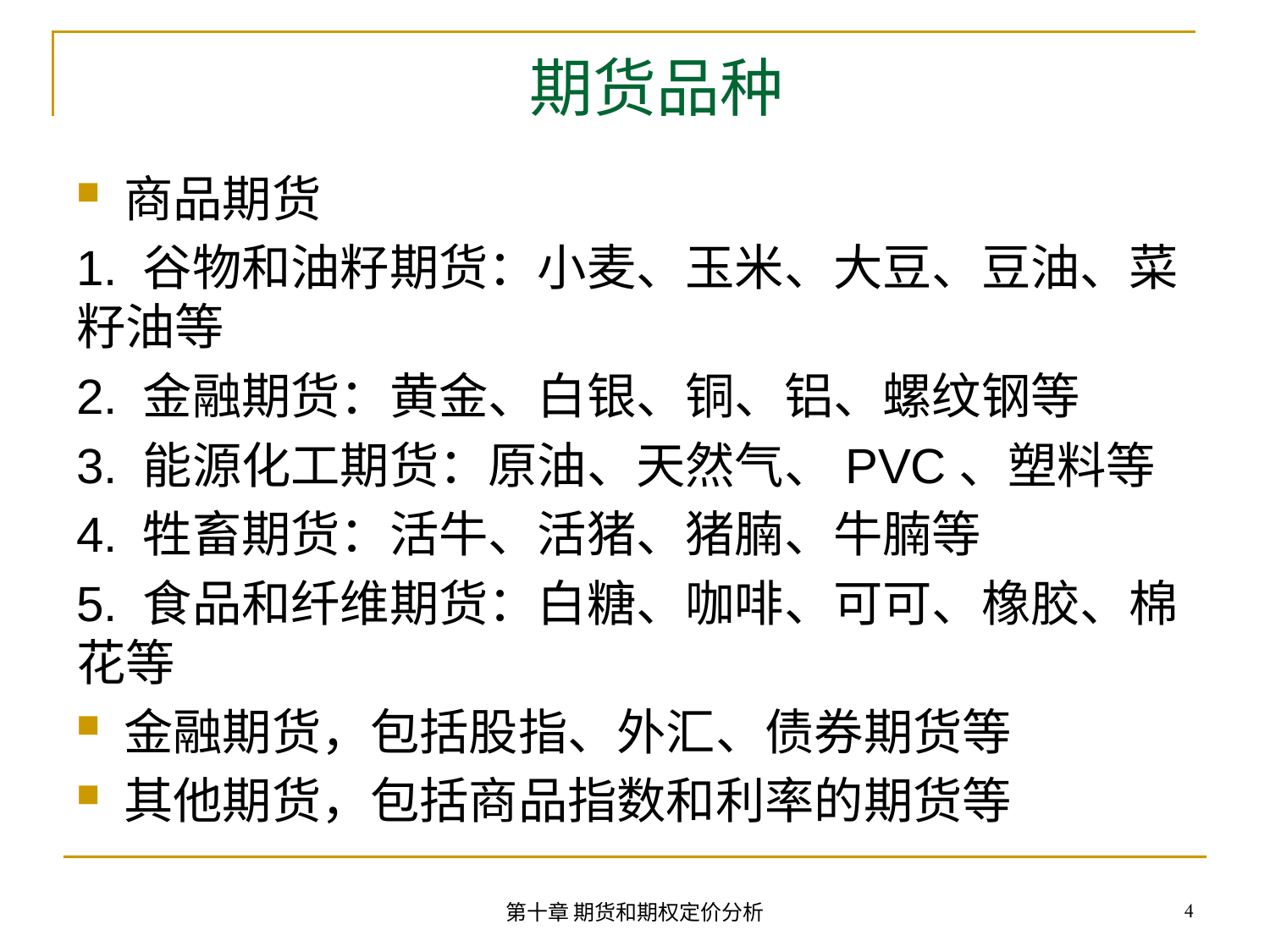

# 期货品种
商品期货
1. 谷物和油籽期货：小麦、玉米、大豆、豆油、菜籽油等
2. 金融期货：黄金、白银、铜、铝、螺纹钢等
3. 能源化工期货：原油、天然气、PVC、塑料等
4. 牲畜期货：活牛、活猪、猪腩、牛腩等
5. 食品和纤维期货：白糖、咖啡、可可、橡胶、棉花等
金融期货，包括股指、外汇、债券期货等
其他期货，包括商品指数和利率的期货等

4
第十章 期货和期权定价分析